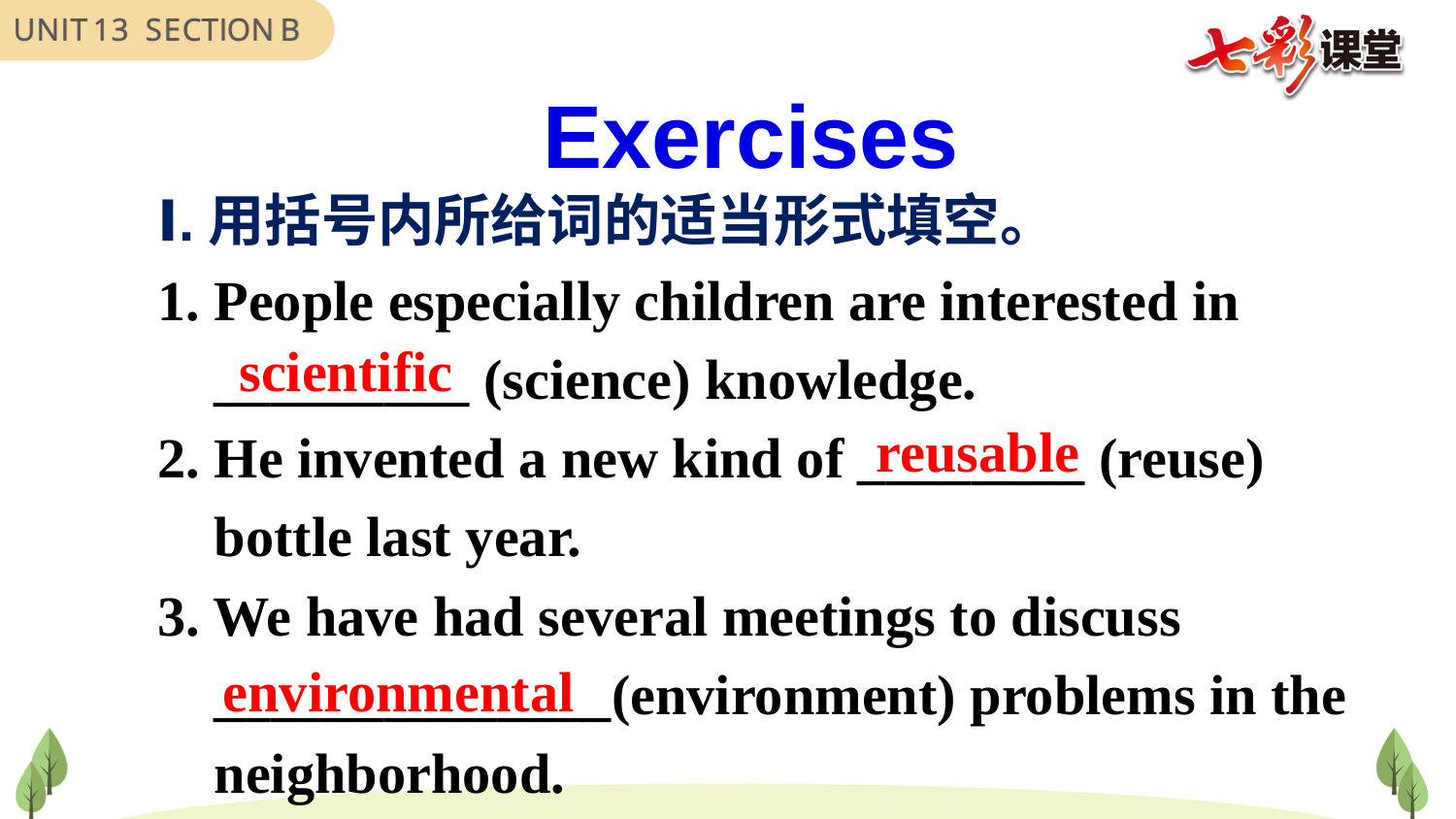

Exercises
Ⅰ.用括号内所给词的适当形式填空。
1. People especially children are interested in
    _________ (science) knowledge.
2. He invented a new kind of ________ (reuse)
    bottle last year.
3. We have had several meetings to discuss
    ______________(environment) problems in the
    neighborhood.
scientific
reusable
environmental